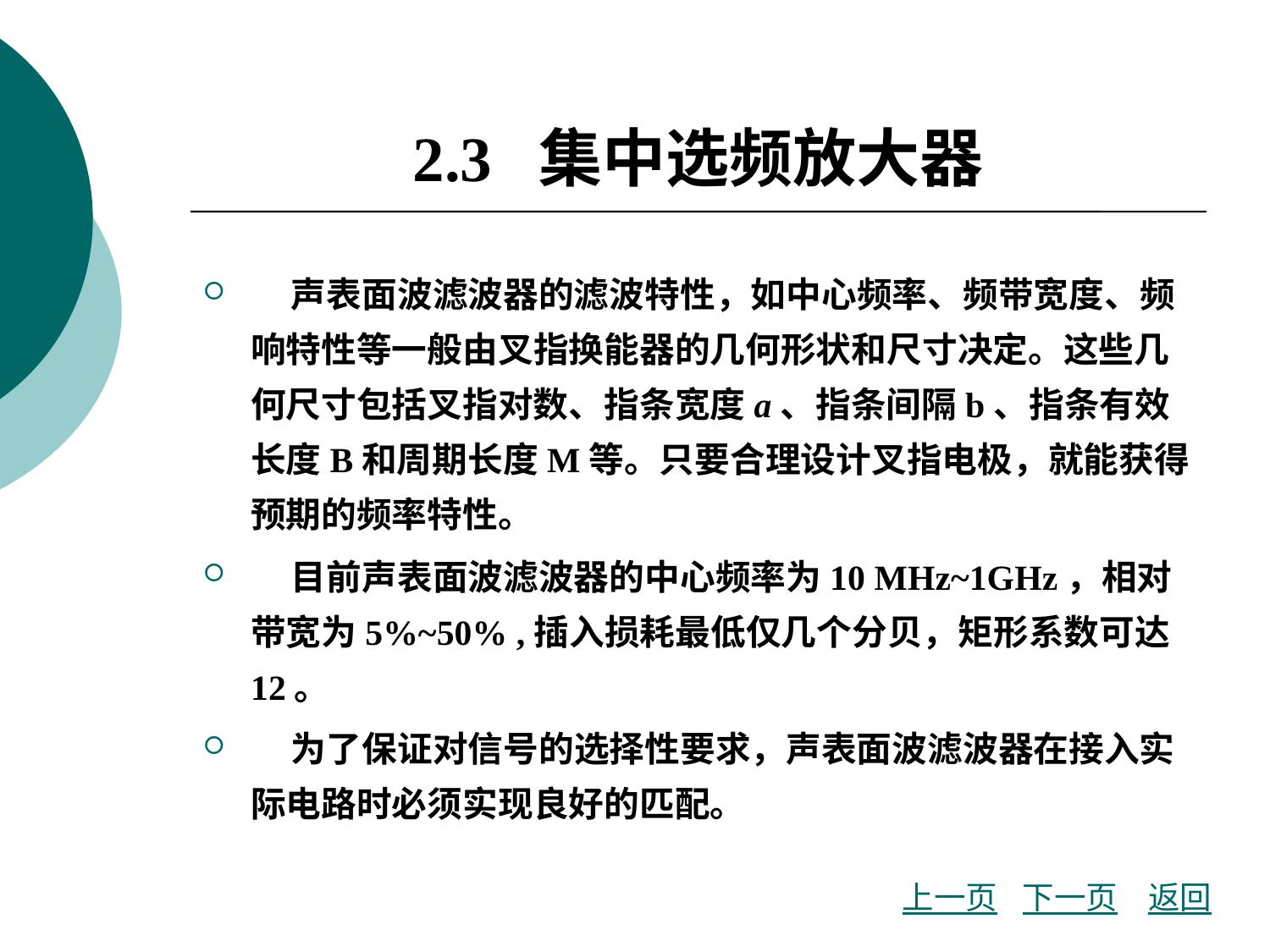

# 2.3  集中选频放大器
    声表面波滤波器的滤波特性，如中心频率、频带宽度、频响特性等一般由叉指换能器的几何形状和尺寸决定。这些几何尺寸包括叉指对数、指条宽度a、指条间隔b、指条有效长度B和周期长度M等。只要合理设计叉指电极，就能获得预期的频率特性。
    目前声表面波滤波器的中心频率为10 MHz~1GHz，相对带宽为5%~50% ,插入损耗最低仅几个分贝，矩形系数可达12。
    为了保证对信号的选择性要求，声表面波滤波器在接入实际电路时必须实现良好的匹配。
上一页
下一页
返回